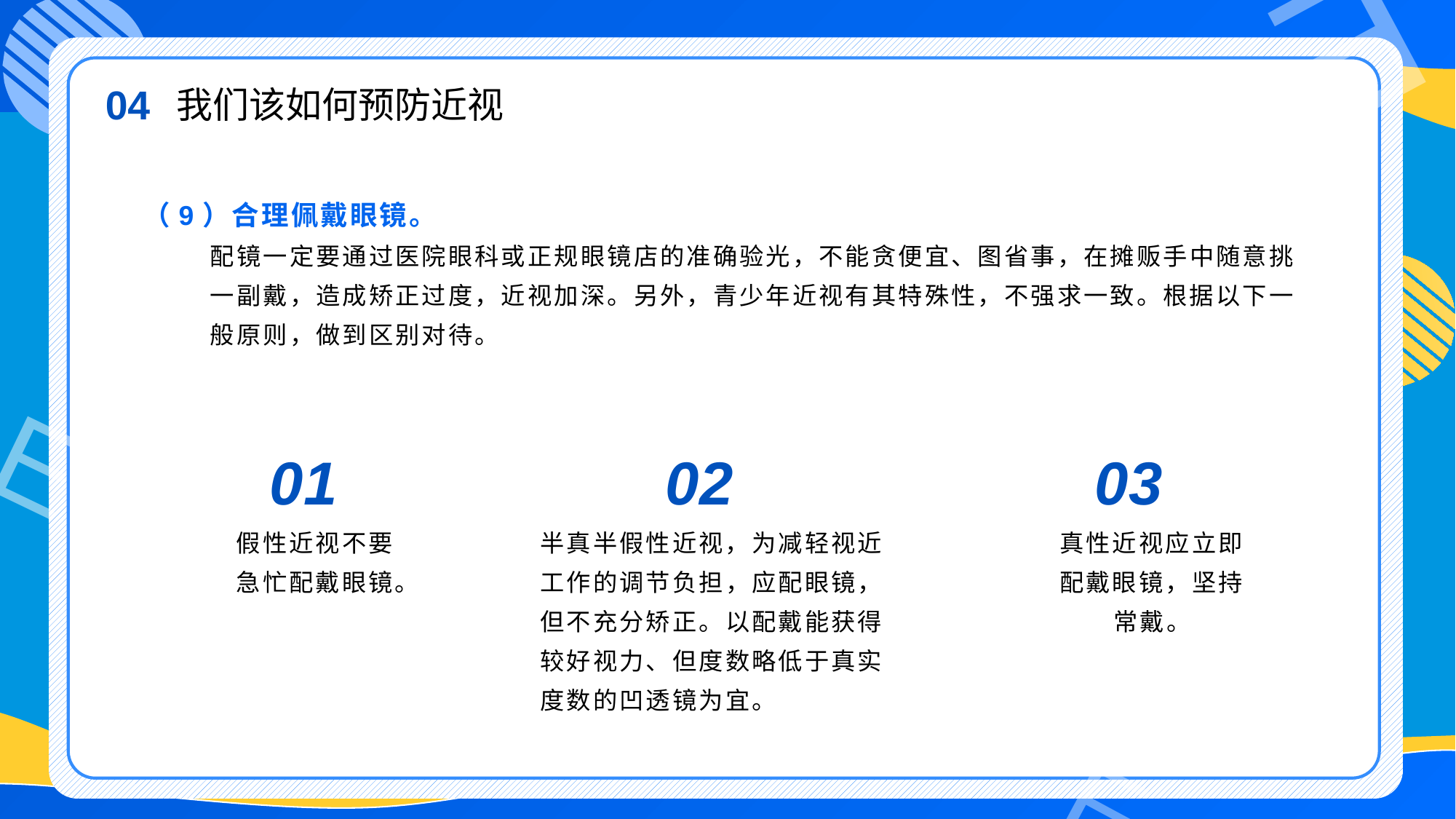

04
我们该如何预防近视
（9）合理佩戴眼镜。
        配镜一定要通过医院眼科或正规眼镜店的准确验光，不能贪便宜、图省事，在摊贩手中随意挑
        一副戴，造成矫正过度，近视加深。另外，青少年近视有其特殊性，不强求一致。根据以下一
        般原则，做到区别对待。

01
02
03
假性近视不要急忙配戴眼镜。
半真半假性近视，为减轻视近工作的调节负担，应配眼镜，但不充分矫正。以配戴能获得较好视力、但度数略低于真实度数的凹透镜为宜。
真性近视应立即配戴眼镜，坚持常戴。